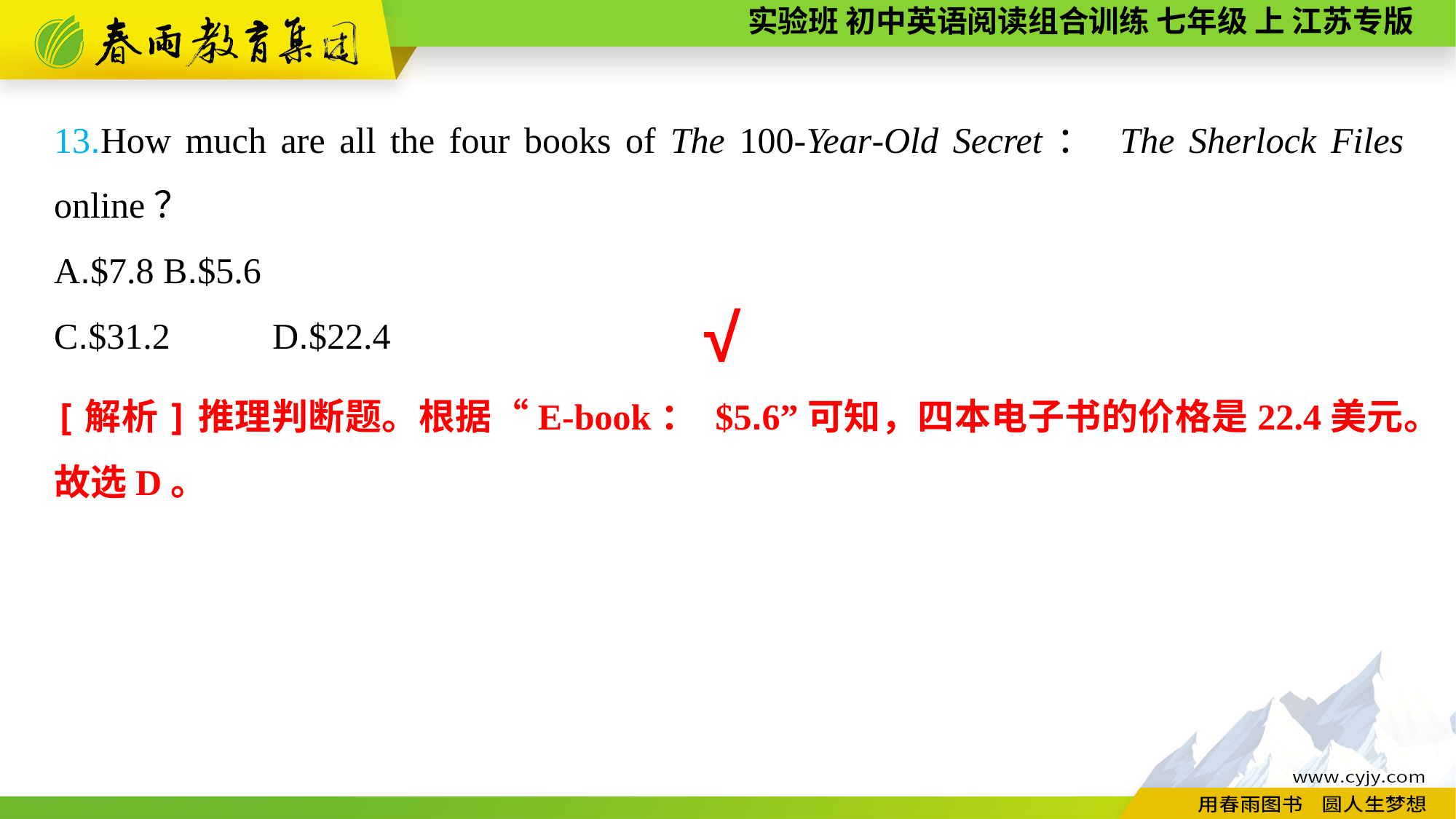

13.How much are all the four books of The 100-Year-Old Secret： The Sherlock Files online？
A.$7.8	B.$5.6
C.$31.2	D.$22.4
√
[解析]推理判断题。根据“E-book： $5.6”可知，四本电子书的价格是22.4美元。故选D。